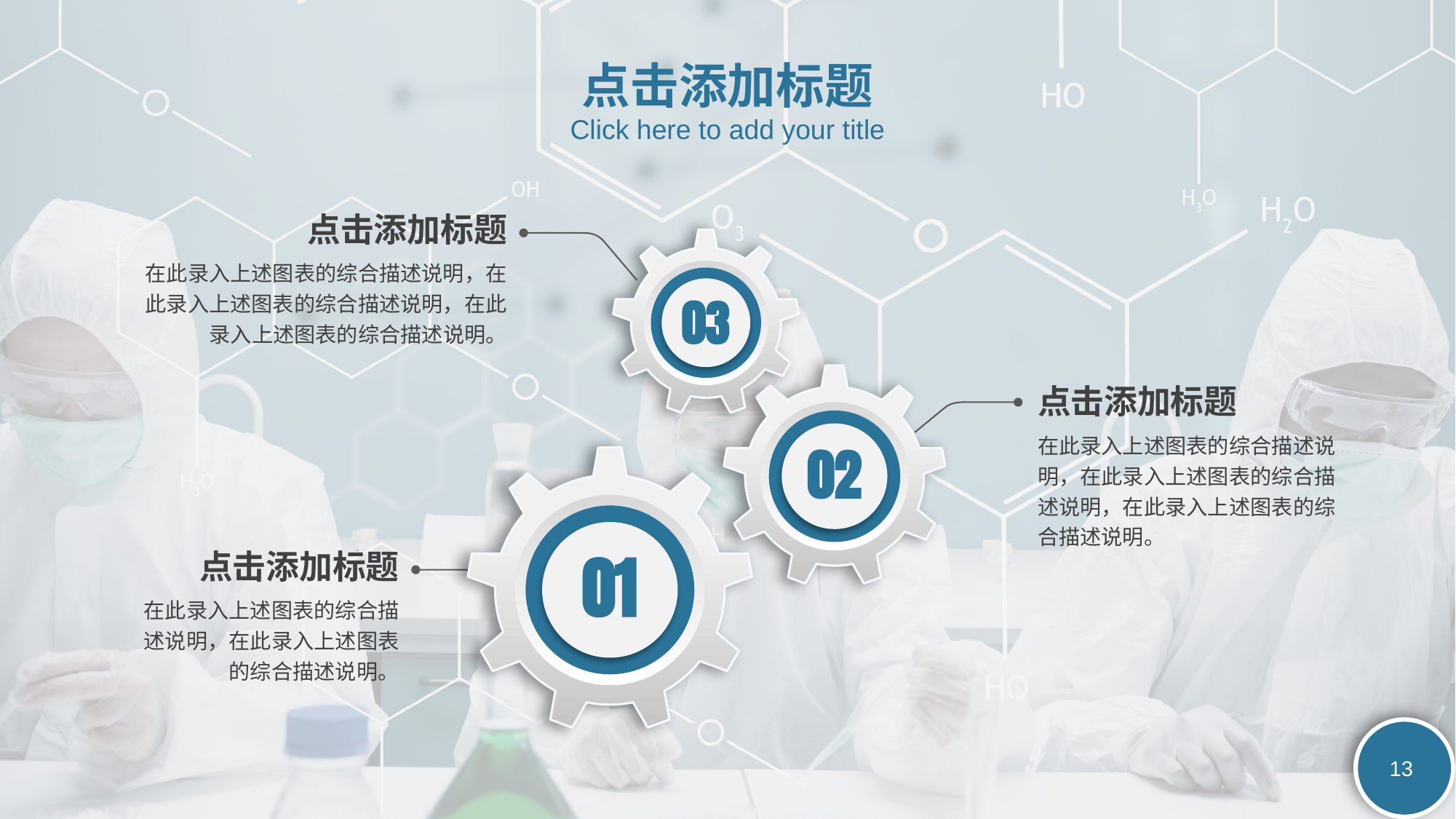

点击添加标题
Click here to add your title
点击添加标题

03

在此录入上述图表的综合描述说明，在此录入上述图表的综合描述说明，在此录入上述图表的综合描述说明。

02
点击添加标题

在此录入上述图表的综合描述说明，在此录入上述图表的综合描述说明，在此录入上述图表的综合描述说明。

01
点击添加标题

在此录入上述图表的综合描述说明，在此录入上述图表的综合描述说明。